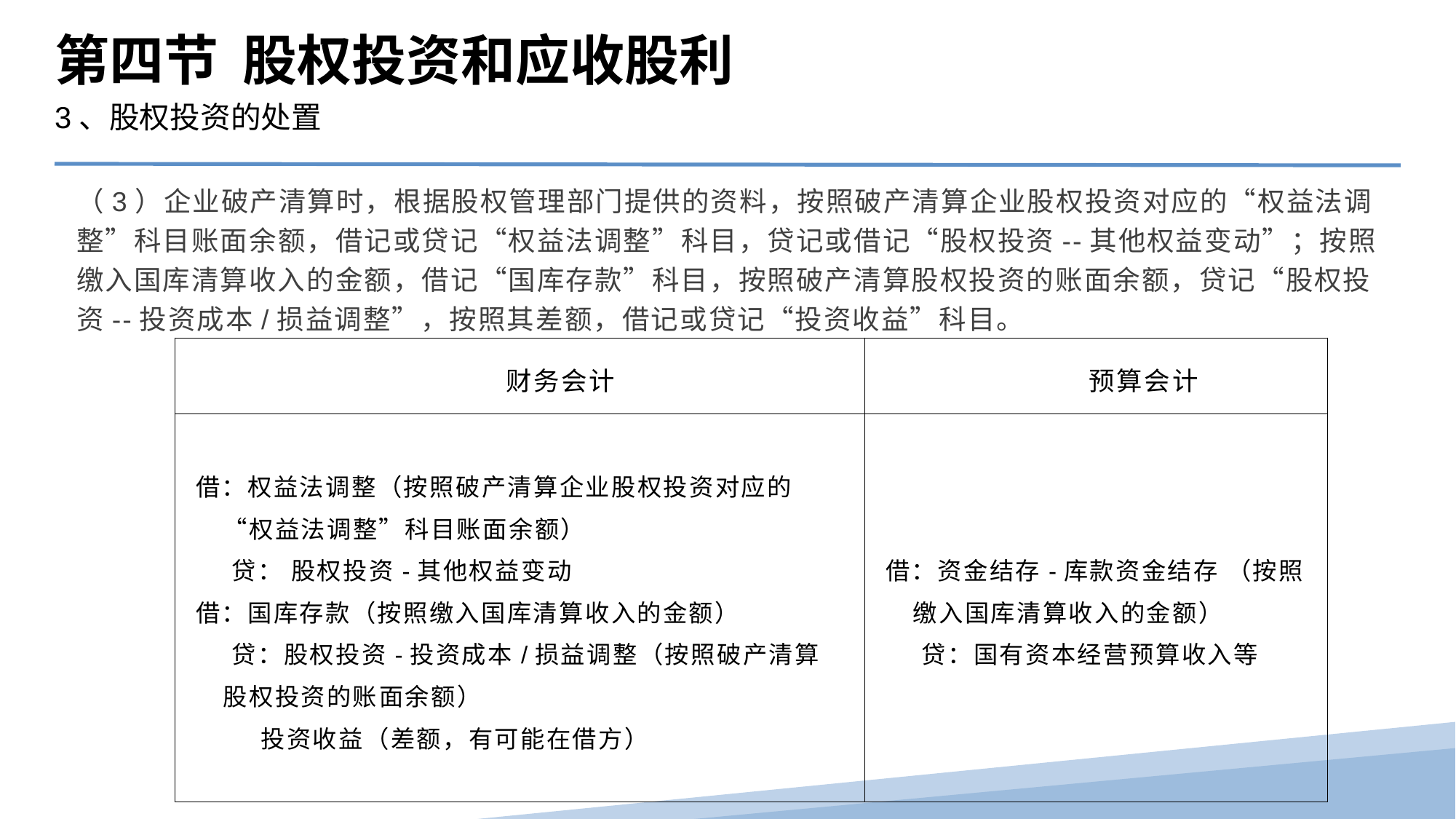

第四节  股权投资和应收股利
3、股权投资的处置
（3）企业破产清算时，根据股权管理部门提供的资料，按照破产清算企业股权投资对应的“权益法调整”科目账面余额，借记或贷记“权益法调整”科目，贷记或借记“股权投资--其他权益变动”；按照缴入国库清算收入的金额，借记“国库存款”科目，按照破产清算股权投资的账面余额，贷记“股权投资--投资成本/损益调整”，按照其差额，借记或贷记“投资收益”科目。

| 财务会计 | 预算会计 |
| --- | --- |
| 借：权益法调整（按照破产清算企业股权投资对应的“权益法调整”科目账面余额） 贷： 股权投资-其他权益变动 借：国库存款（按照缴入国库清算收入的金额） 贷：股权投资-投资成本/损益调整（按照破产清算股权投资的账面余额） 投资收益（差额，有可能在借方） | 借：资金结存-库款资金结存 （按照缴入国库清算收入的金额） 贷：国有资本经营预算收入等 |